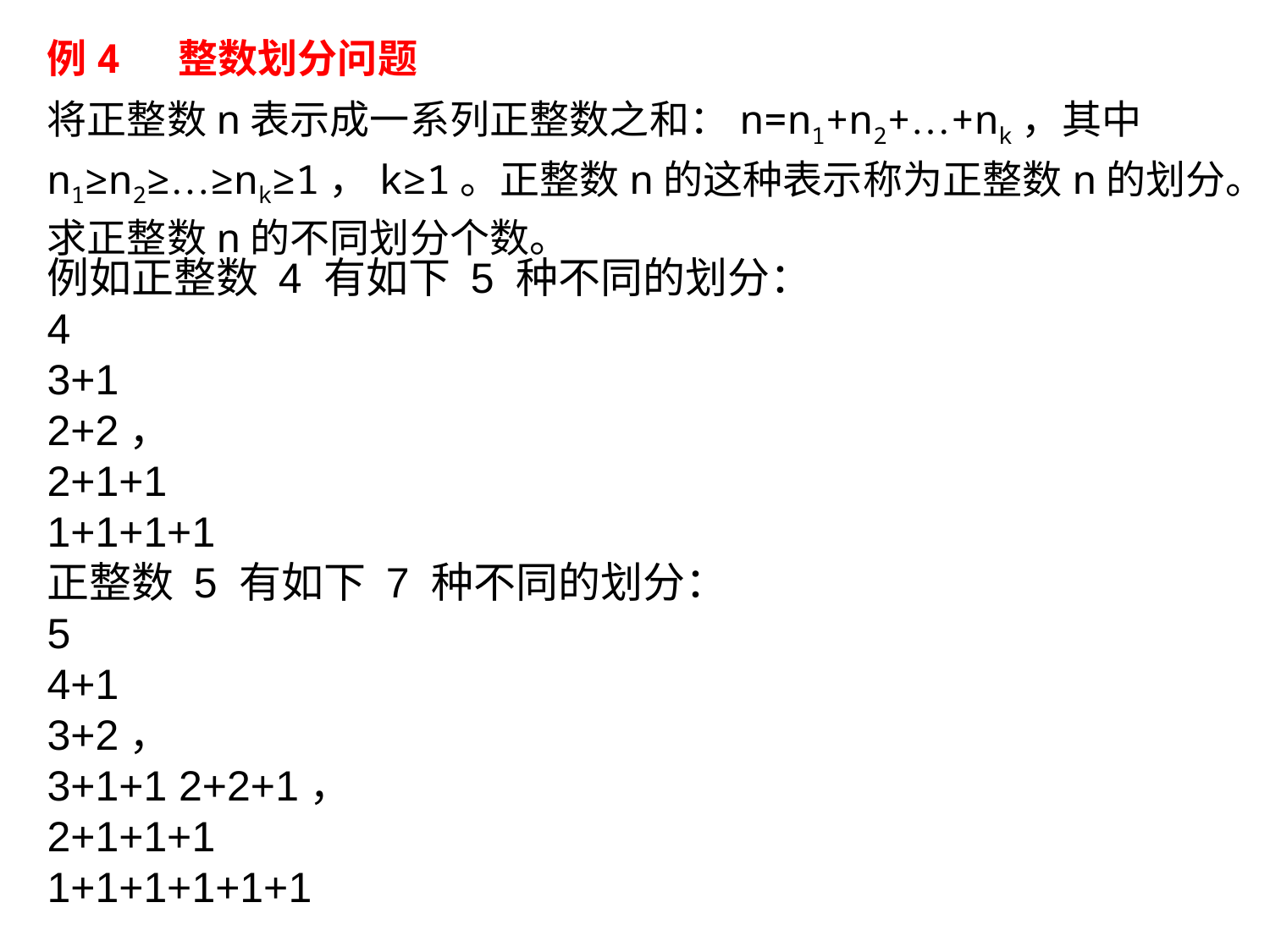

例4  整数划分问题
将正整数n表示成一系列正整数之和：n=n1+n2+…+nk，其中n1≥n2≥…≥nk≥1，k≥1。正整数n的这种表示称为正整数n的划分。求正整数n的不同划分个数。

例如正整数 4 有如下 5 种不同的划分：
4
3+1
2+2，
2+1+1
1+1+1+1
正整数 5 有如下 7 种不同的划分：
5
4+1
3+2，
3+1+1 2+2+1，
2+1+1+1
1+1+1+1+1+1